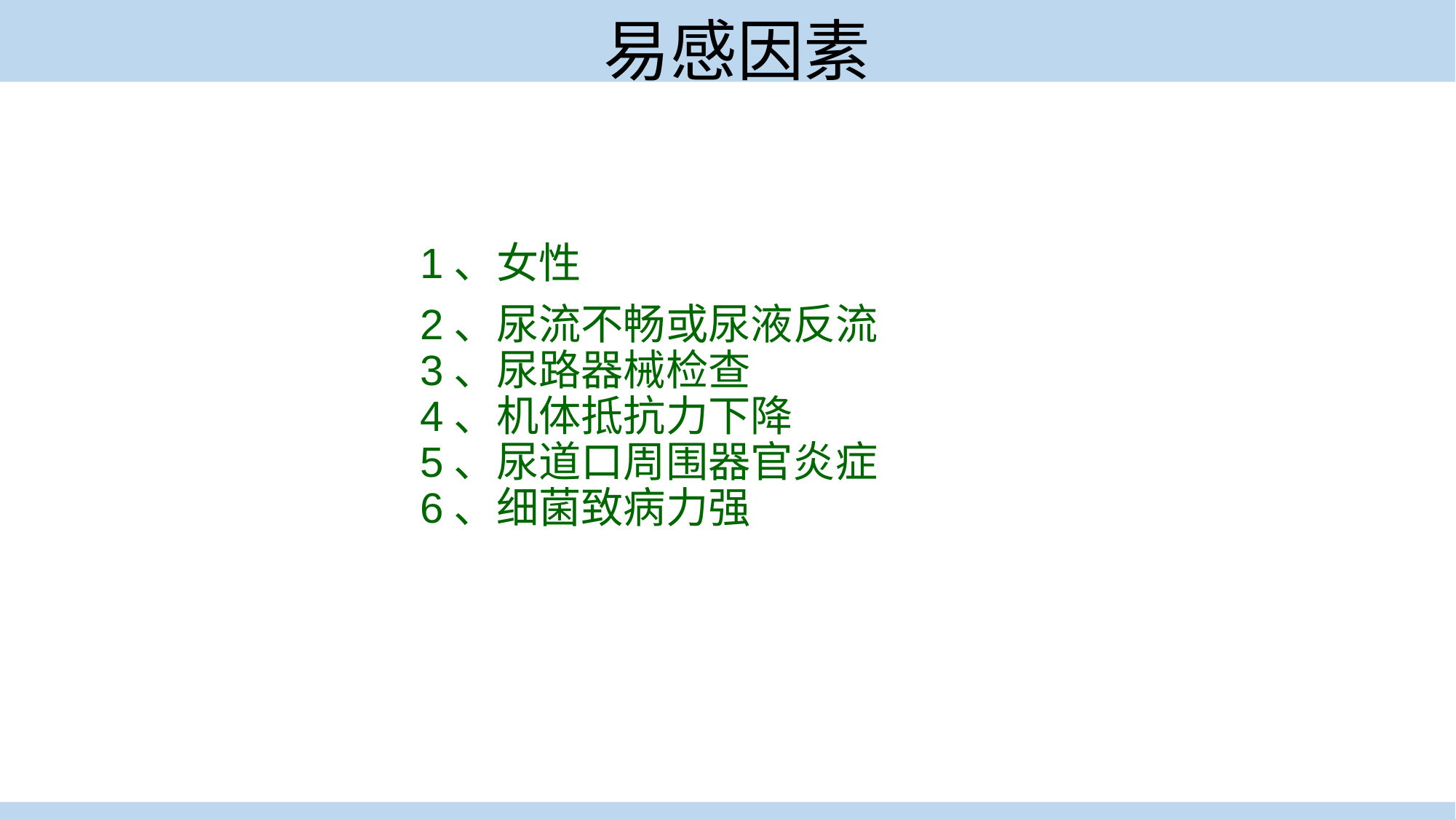

# 易感因素
1、女性
2、尿流不畅或尿液反流
3、尿路器械检查
4、机体抵抗力下降
5、尿道口周围器官炎症
6、细菌致病力强